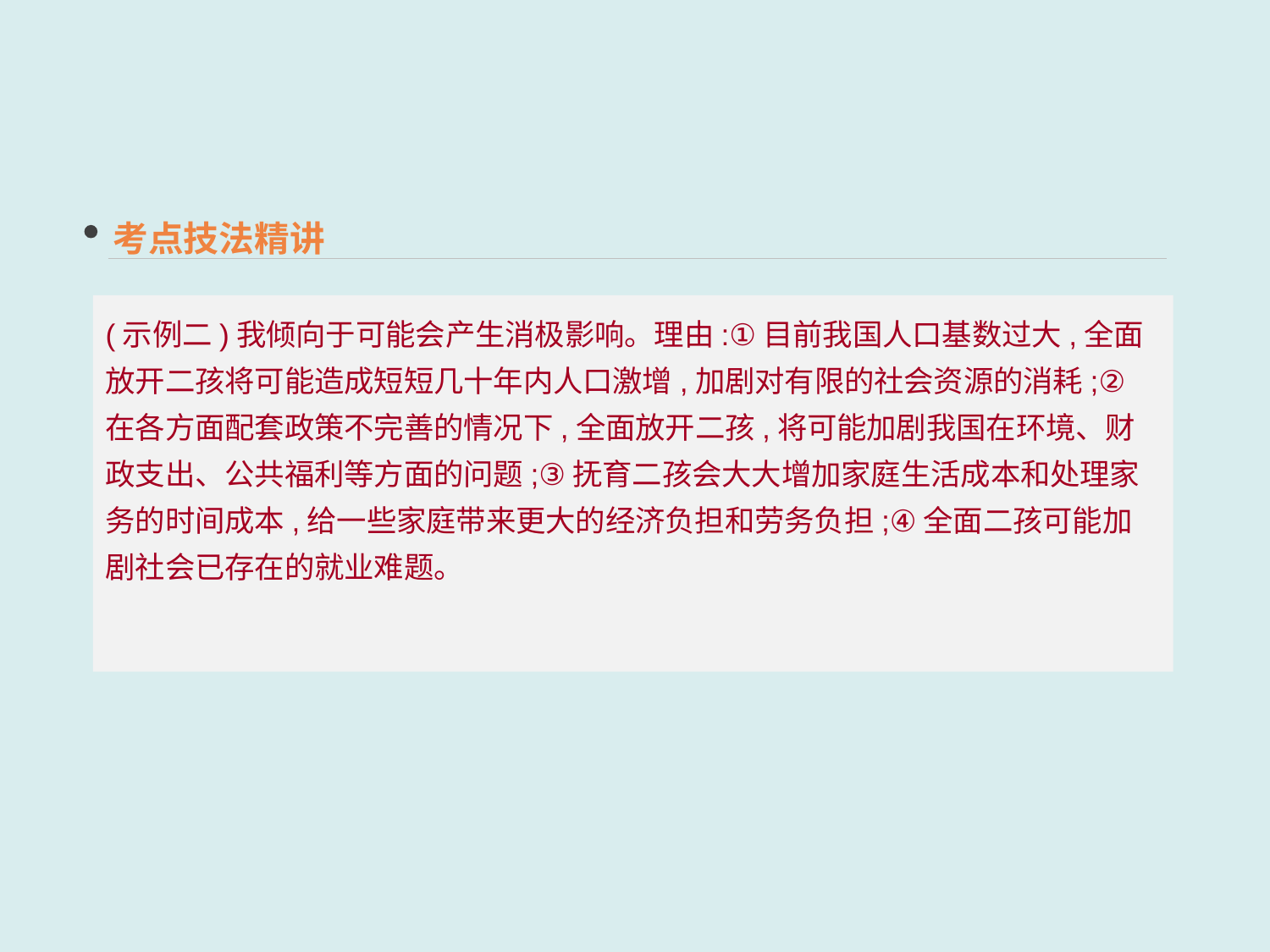

考点技法精讲

(示例二)我倾向于可能会产生消极影响。理由:①目前我国人口基数过大,全面放开二孩将可能造成短短几十年内人口激增,加剧对有限的社会资源的消耗;②在各方面配套政策不完善的情况下,全面放开二孩,将可能加剧我国在环境、财政支出、公共福利等方面的问题;③抚育二孩会大大增加家庭生活成本和处理家务的时间成本,给一些家庭带来更大的经济负担和劳务负担;④全面二孩可能加剧社会已存在的就业难题。